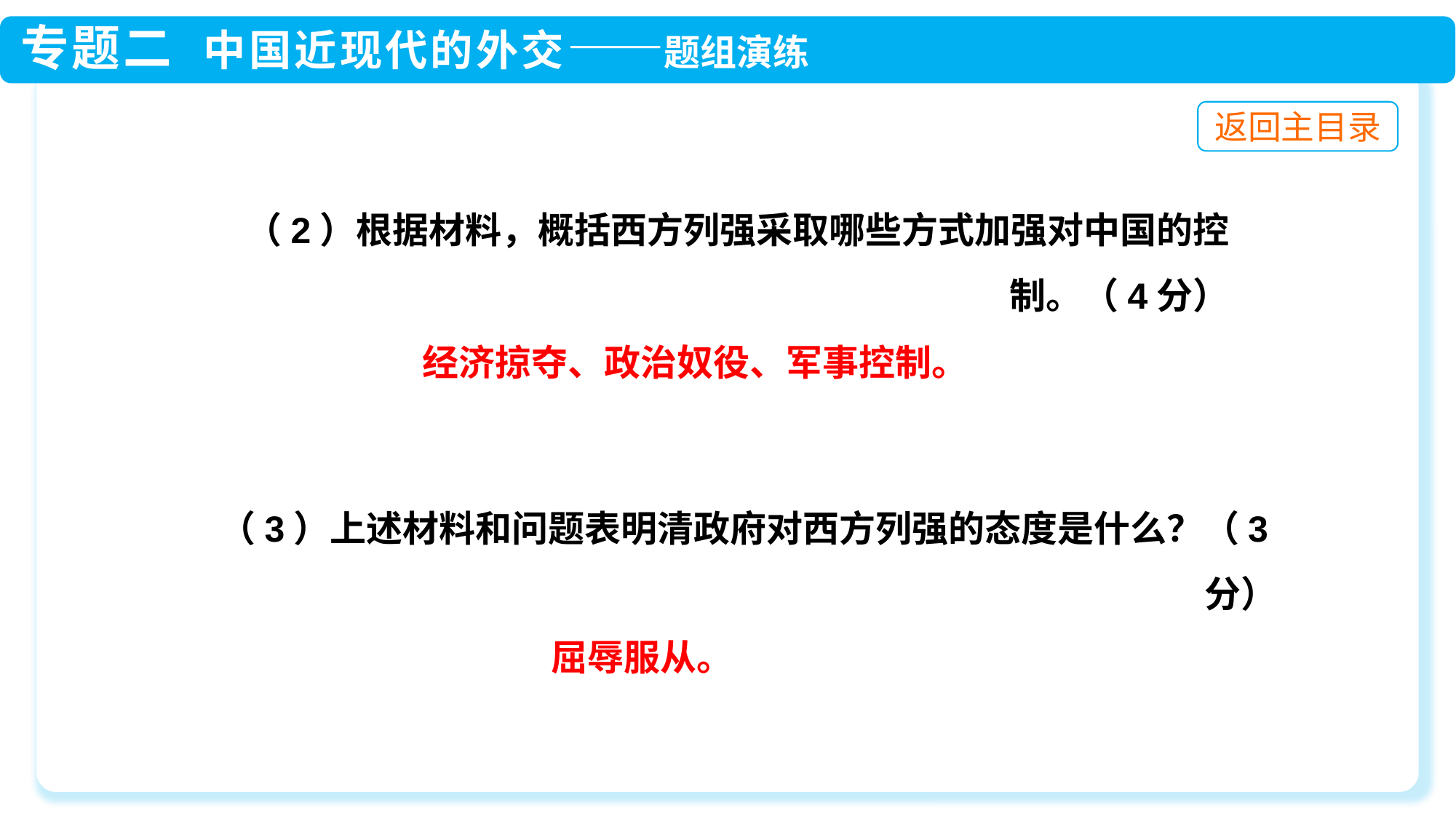

（2）根据材料，概括西方列强采取哪些方式加强对中国的控制。（4分）
经济掠夺、政治奴役、军事控制。
（3）上述材料和问题表明清政府对西方列强的态度是什么？（3分）
屈辱服从。